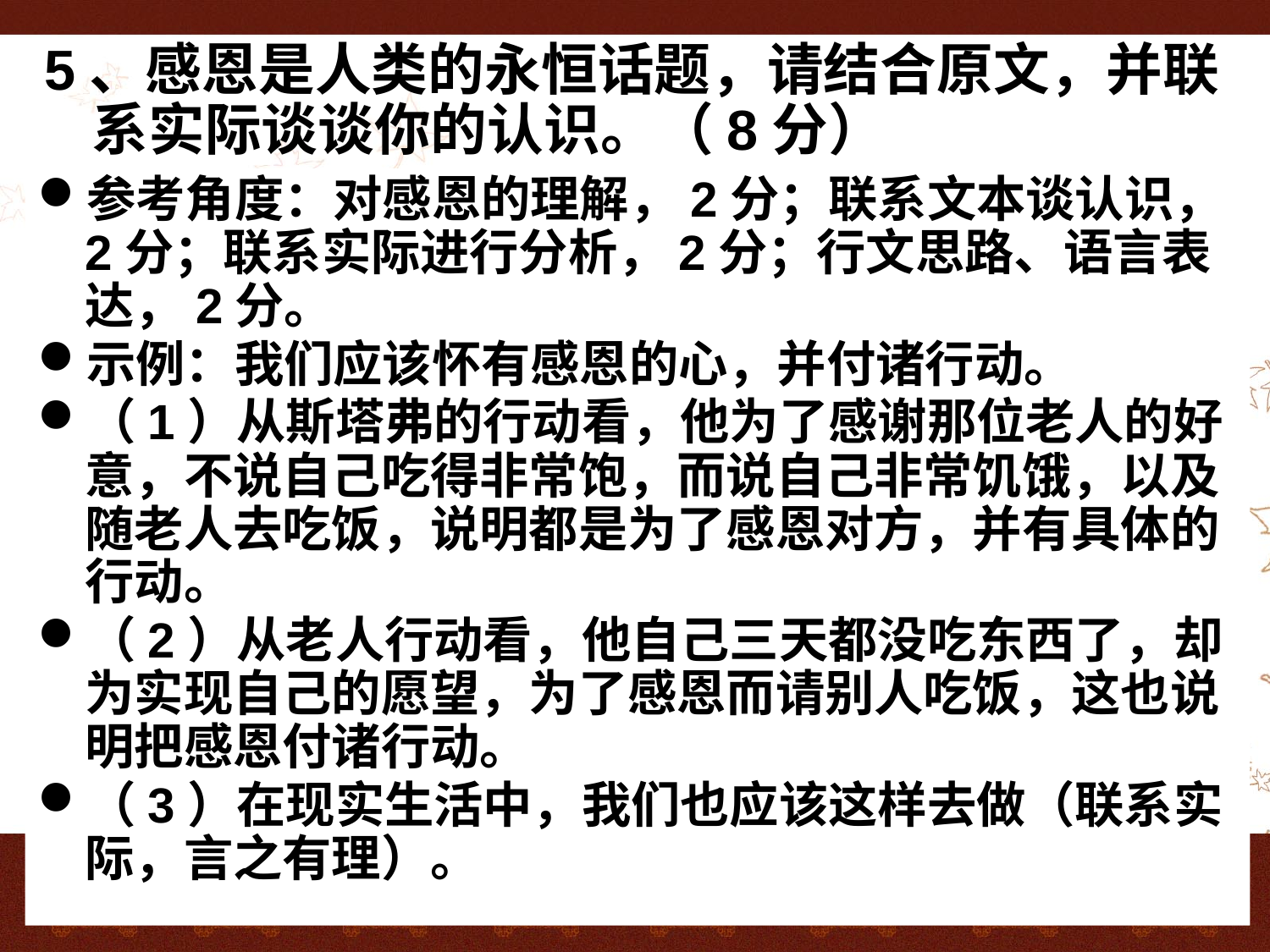

5、感恩是人类的永恒话题，请结合原文，并联系实际谈谈你的认识。（8分）
参考角度：对感恩的理解，2分；联系文本谈认识，2分；联系实际进行分析，2分；行文思路、语言表达，2分。
示例：我们应该怀有感恩的心，并付诸行动。
（1）从斯塔弗的行动看，他为了感谢那位老人的好意，不说自己吃得非常饱，而说自己非常饥饿，以及随老人去吃饭，说明都是为了感恩对方，并有具体的行动。
（2）从老人行动看，他自己三天都没吃东西了，却为实现自己的愿望，为了感恩而请别人吃饭，这也说明把感恩付诸行动。
（3）在现实生活中，我们也应该这样去做（联系实际，言之有理）。